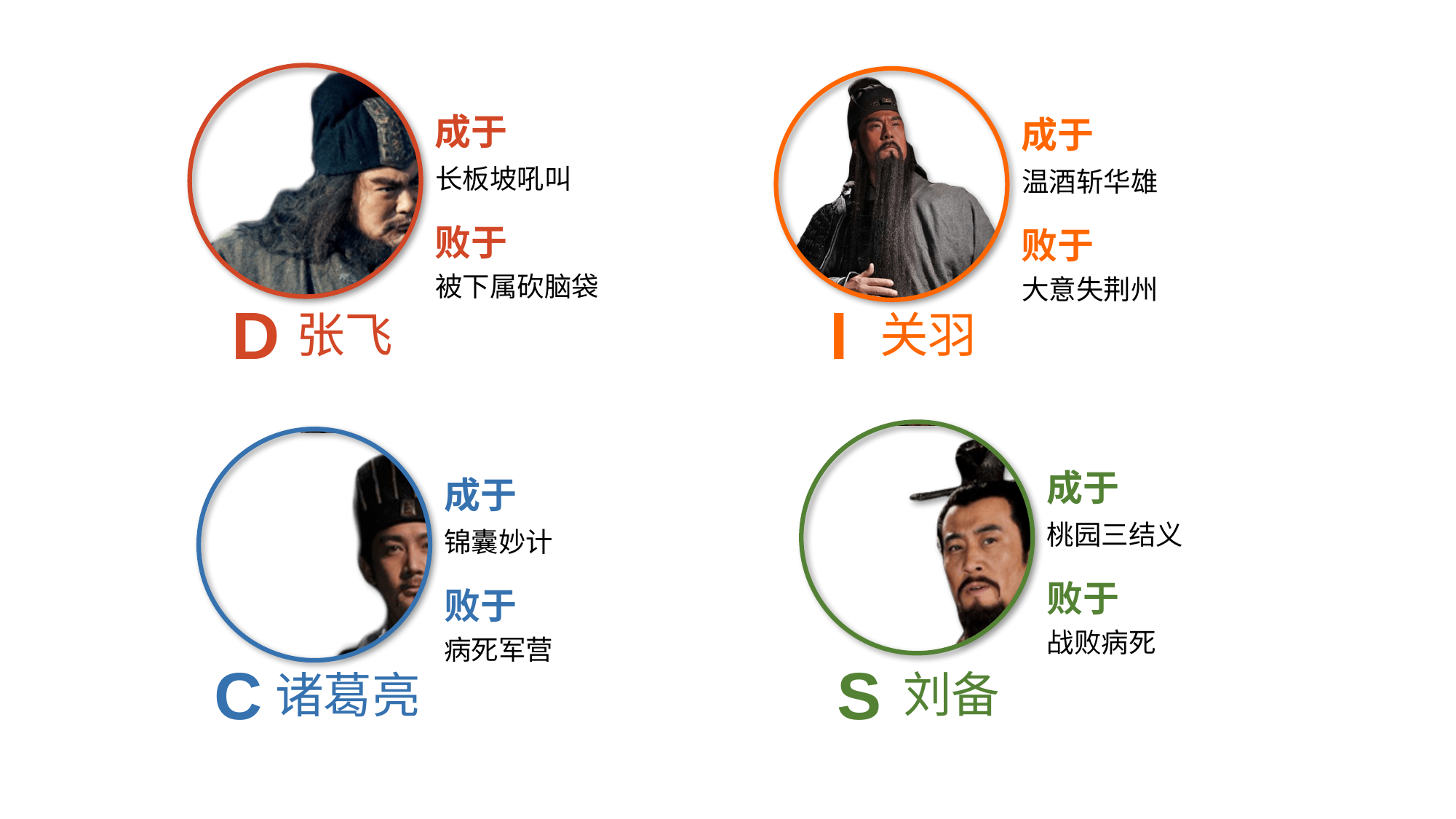

D
张飞
成于
长板坡吼叫
败于
被下属砍脑袋

I
关羽
成于
温酒斩华雄
败于
大意失荆州

S
刘备
成于
桃园三结义
败于
战败病死

C
诸葛亮
成于
锦囊妙计
败于
病死军营